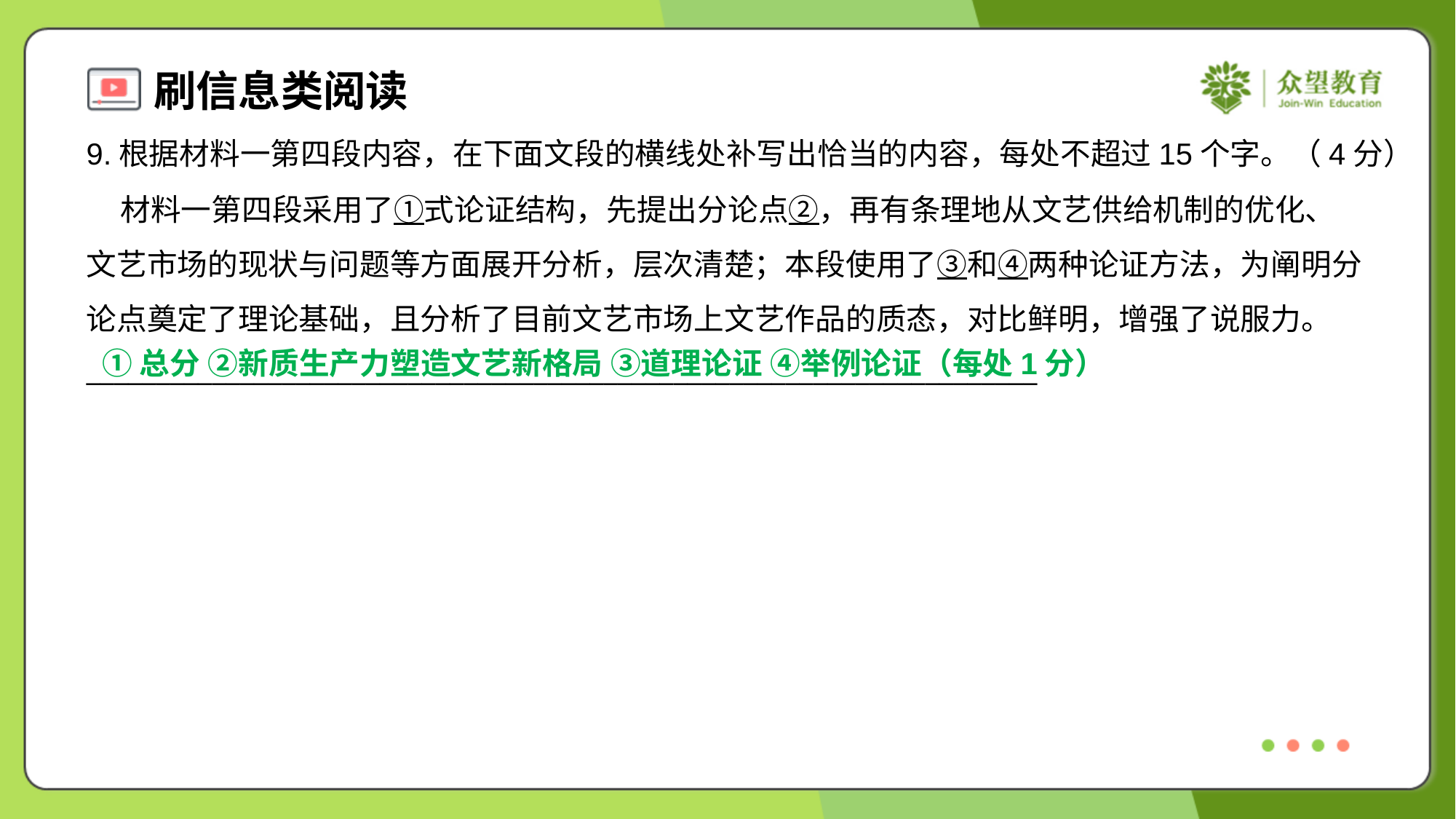

9.根据材料一第四段内容，在下面文段的横线处补写出恰当的内容，每处不超过15个字。（4分）
    材料一第四段采用了①式论证结构，先提出分论点②，再有条理地从文艺供给机制的优化、
文艺市场的现状与问题等方面展开分析，层次清楚；本段使用了③和④两种论证方法，为阐明分
论点奠定了理论基础，且分析了目前文艺市场上文艺作品的质态，对比鲜明，增强了说服力。
____________________________________________________________________
①总分 ②新质生产力塑造文艺新格局 ③道理论证 ④举例论证（每处1分）